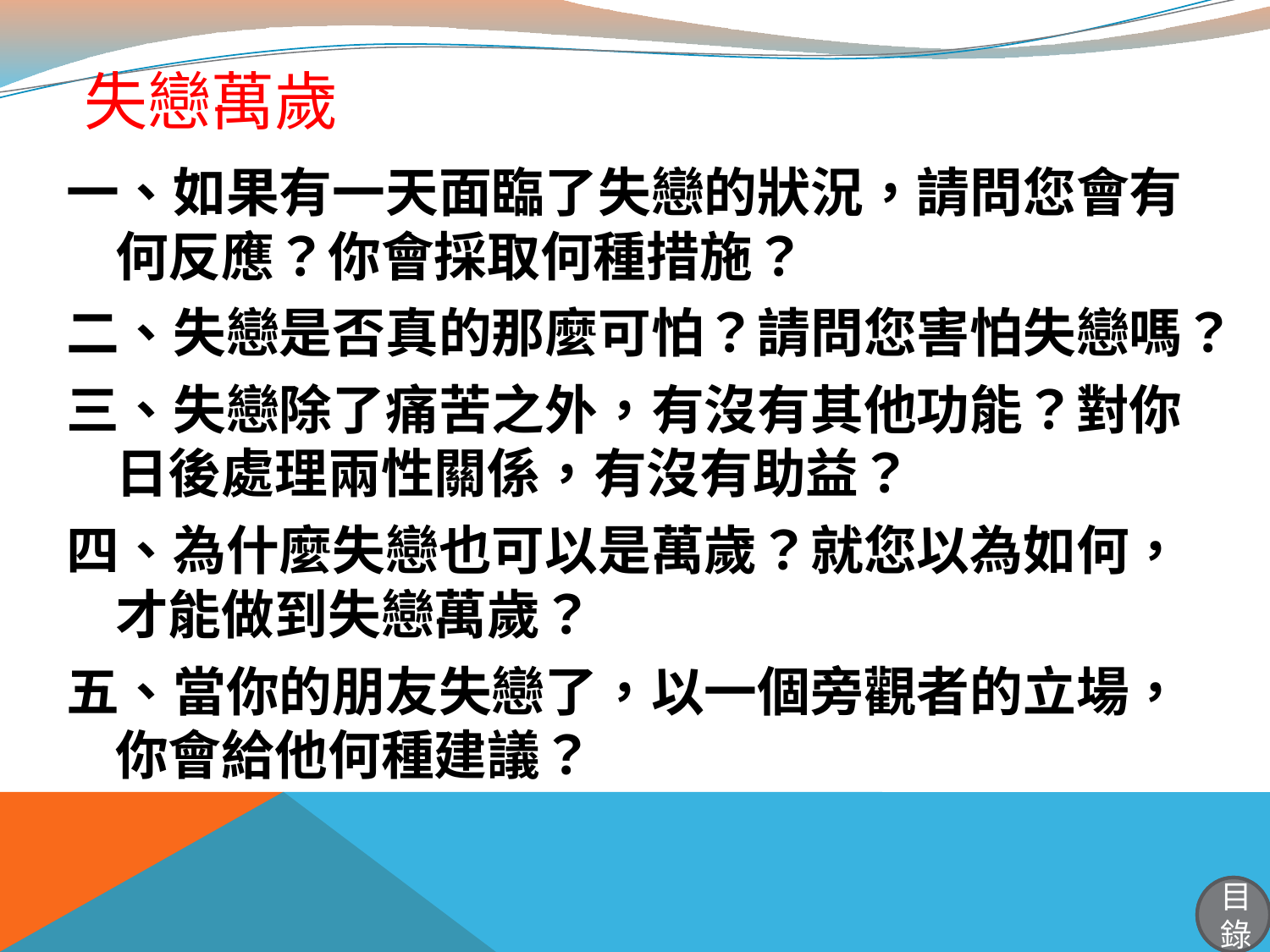

# 失戀萬歲
一、如果有一天面臨了失戀的狀況，請問您會有何反應？你會採取何種措施？
二、失戀是否真的那麼可怕？請問您害怕失戀嗎？
三、失戀除了痛苦之外，有沒有其他功能？對你日後處理兩性關係，有沒有助益？
四、為什麼失戀也可以是萬歲？就您以為如何，才能做到失戀萬歲？
五、當你的朋友失戀了，以一個旁觀者的立場，你會給他何種建議？